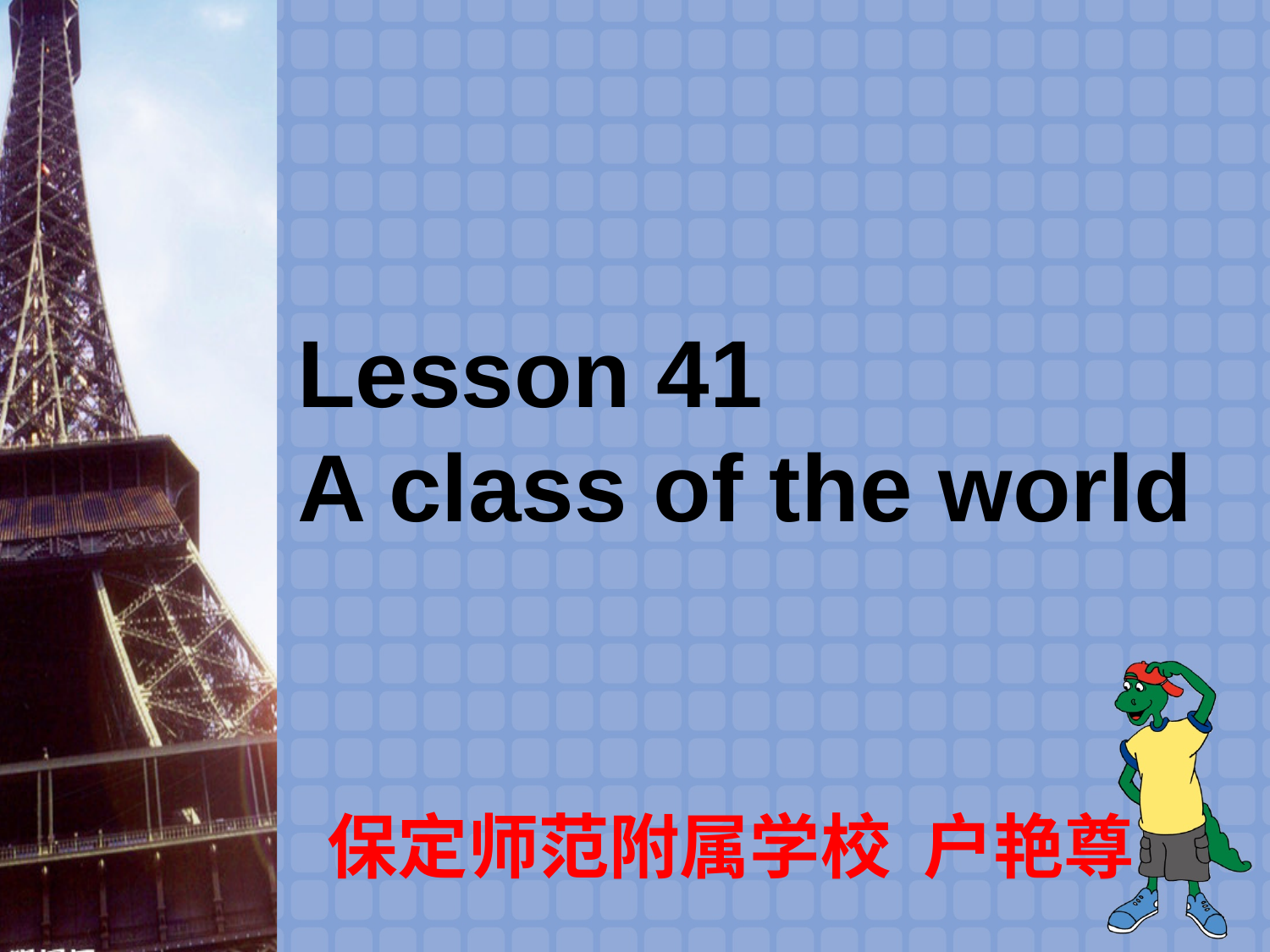

Lesson 41
A class of the world
保定师范附属学校  户艳尊